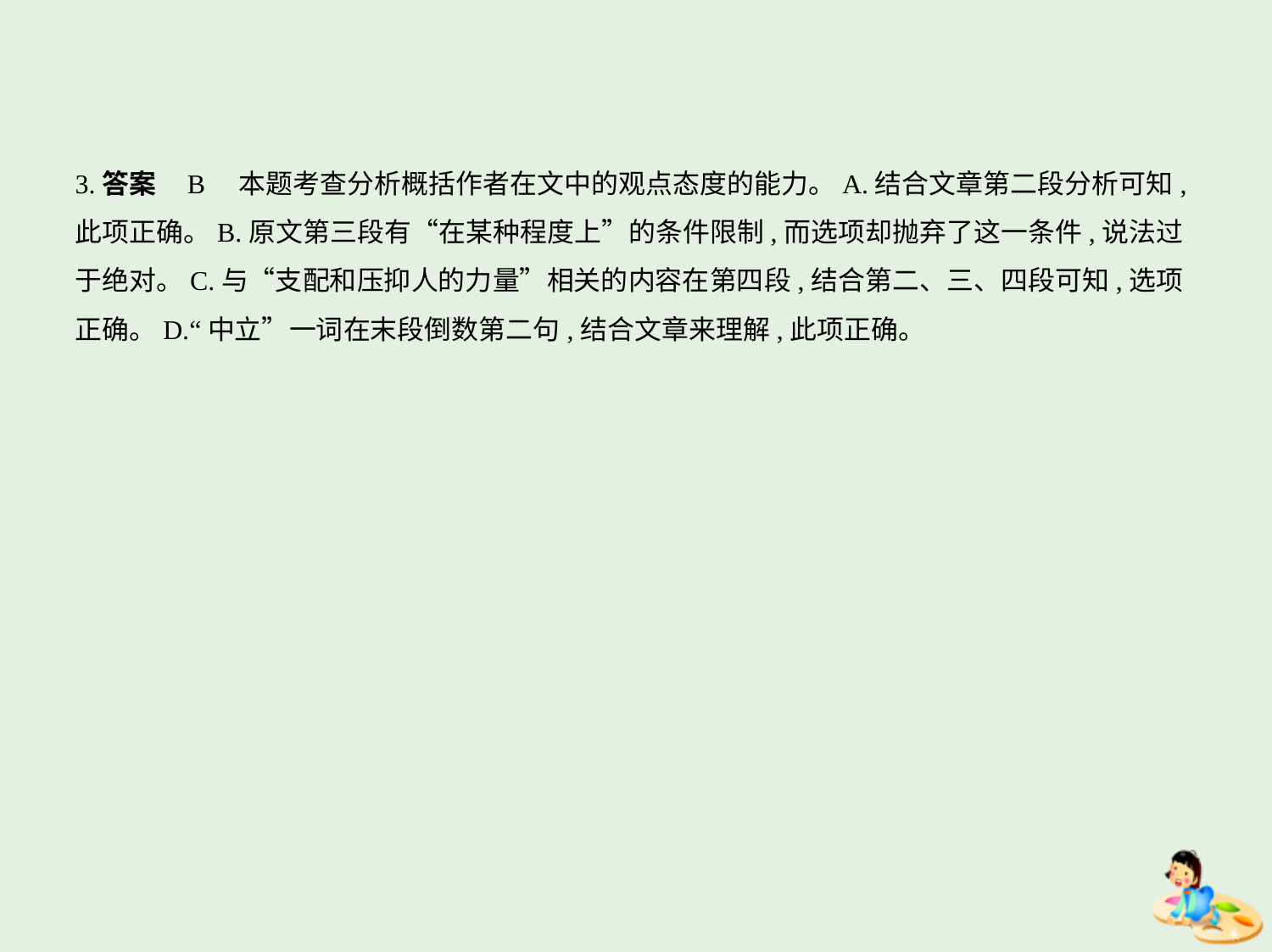

3.答案    B　本题考查分析概括作者在文中的观点态度的能力。A.结合文章第二段分析可知,
此项正确。B.原文第三段有“在某种程度上”的条件限制,而选项却抛弃了这一条件,说法过
于绝对。C.与“支配和压抑人的力量”相关的内容在第四段,结合第二、三、四段可知,选项
正确。D.“中立”一词在末段倒数第二句,结合文章来理解,此项正确。